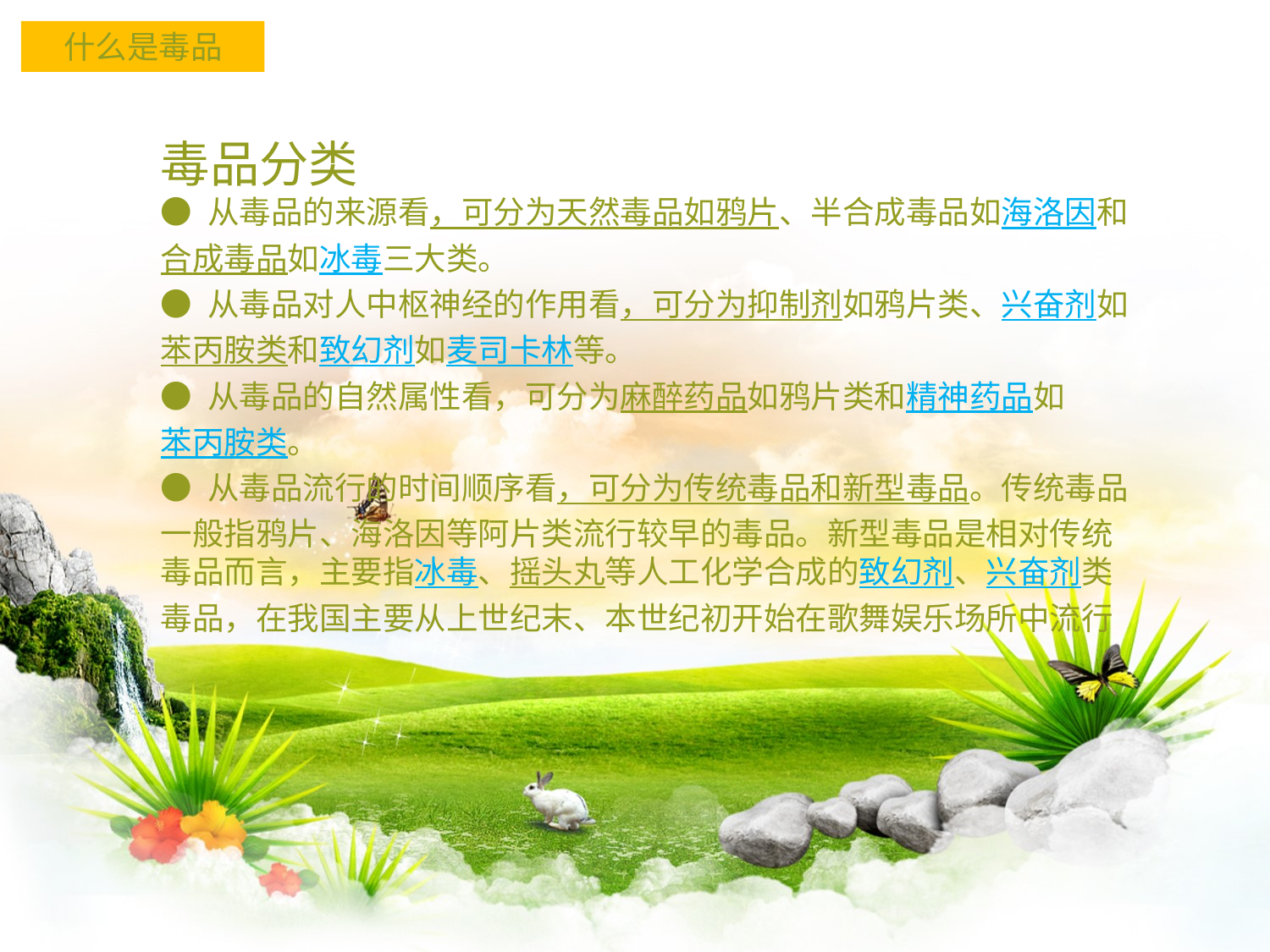

什么是毒品
毒品分类
● 从毒品的来源看，可分为天然毒品如鸦片、半合成毒品如海洛因和合成毒品如冰毒三大类。
● 从毒品对人中枢神经的作用看，可分为抑制剂如鸦片类、兴奋剂如苯丙胺类和致幻剂如麦司卡林等。
● 从毒品的自然属性看，可分为麻醉药品如鸦片类和精神药品如苯丙胺类。
● 从毒品流行的时间顺序看，可分为传统毒品和新型毒品。传统毒品一般指鸦片、海洛因等阿片类流行较早的毒品。新型毒品是相对传统毒品而言，主要指冰毒、摇头丸等人工化学合成的致幻剂、兴奋剂类毒品，在我国主要从上世纪末、本世纪初开始在歌舞娱乐场所中流行